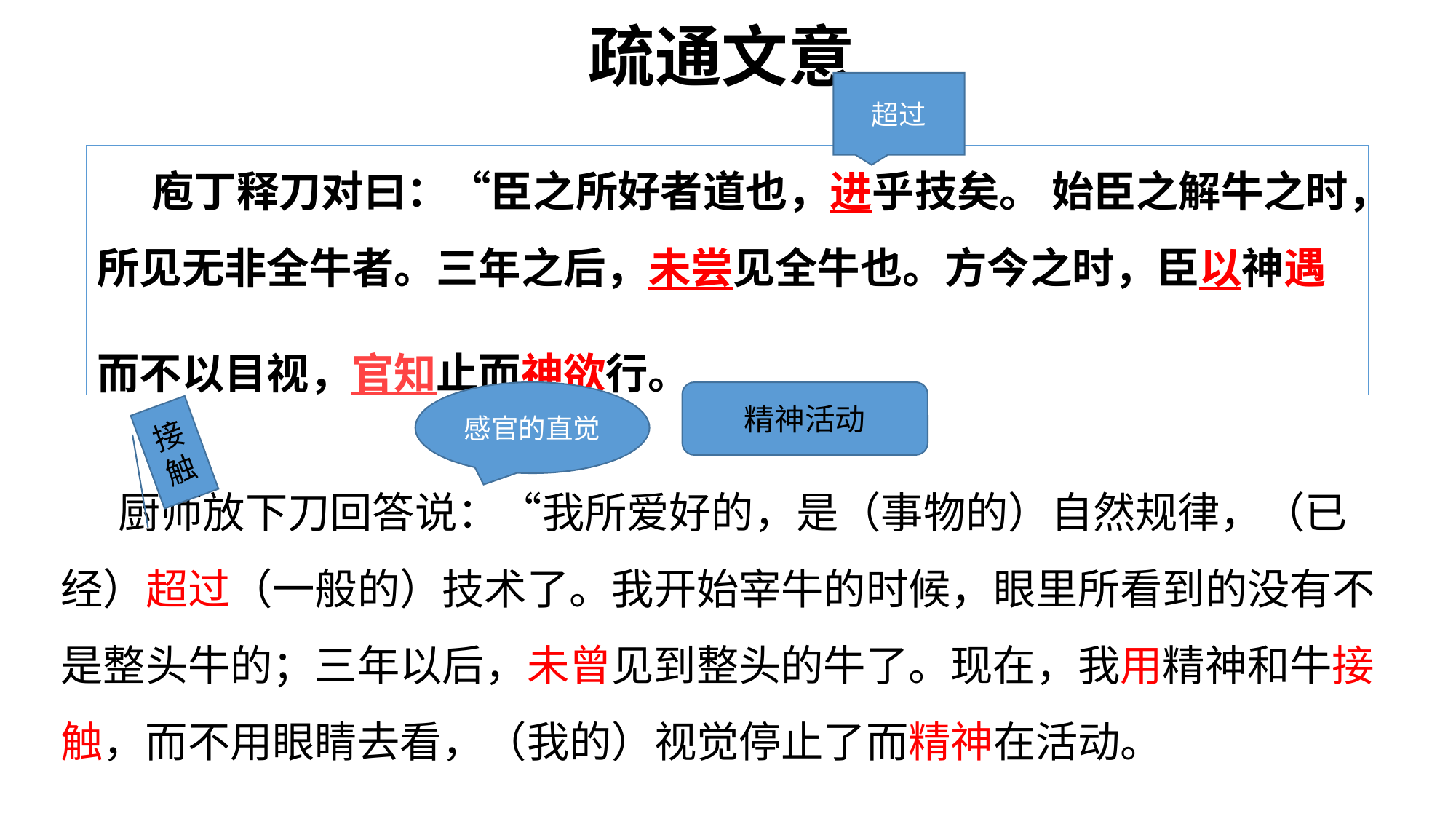

疏通文意
超过
# 庖丁释刀对曰：“臣之所好者道也，进乎技矣。 始臣之解牛之时，所见无非全牛者。三年之后，未尝见全牛也。方今之时，臣以神遇而不以目视，官知止而神欲行。
感官的直觉
精神活动
接触
     厨师放下刀回答说：“我所爱好的，是（事物的）自然规律，（已经）超过（一般的）技术了。我开始宰牛的时候，眼里所看到的没有不是整头牛的；三年以后，未曾见到整头的牛了。现在，我用精神和牛接触，而不用眼睛去看，（我的）视觉停止了而精神在活动。